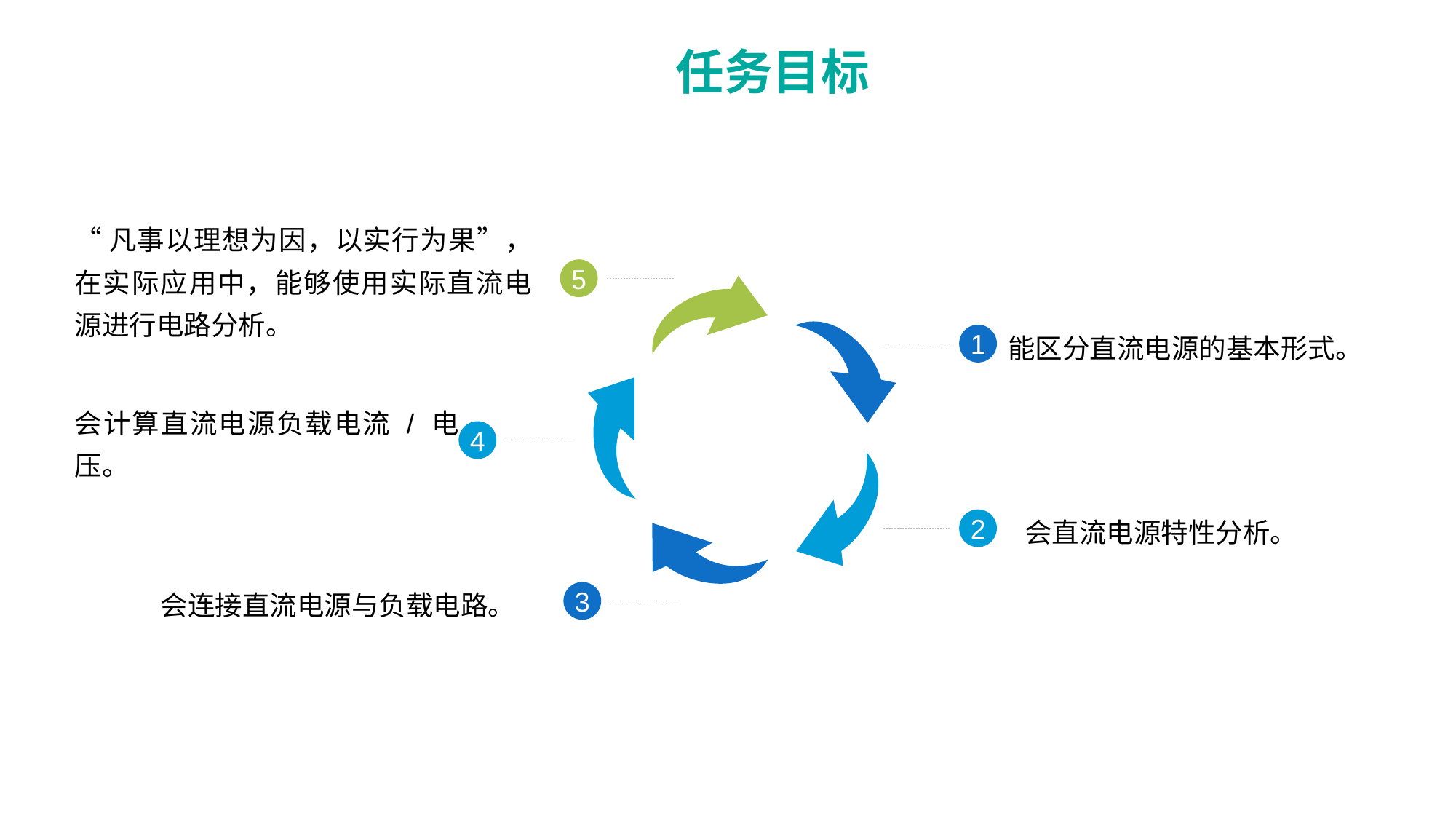

任务目标
“凡事以理想为因，以实行为果”，在实际应用中，能够使用实际直流电源进行电路分析。
5
能区分直流电源的基本形式。

1

会计算直流电源负载电流 / 电压。

4
会直流电源特性分析。

2
会连接直流电源与负载电路。

3